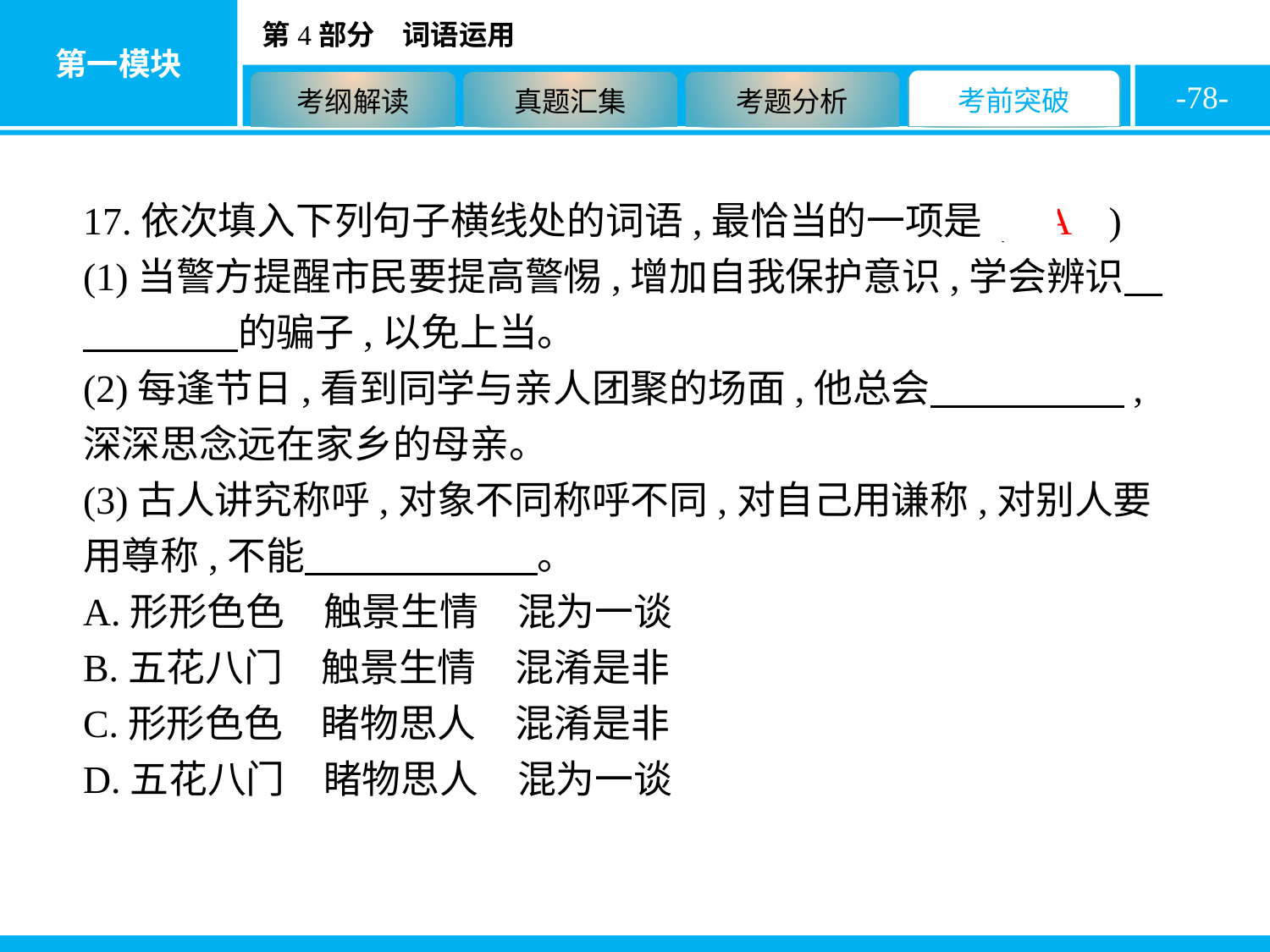

-78-
17.依次填入下列句子横线处的词语,最恰当的一项是(    A    )
(1)当警方提醒市民要提高警惕,增加自我保护意识,学会辨识　　　　　的骗子,以免上当。
(2)每逢节日,看到同学与亲人团聚的场面,他总会　　　　　,深深思念远在家乡的母亲。
(3)古人讲究称呼,对象不同称呼不同,对自己用谦称,对别人要用尊称,不能　　　　　　。
A.形形色色　触景生情　混为一谈
B.五花八门　触景生情　混淆是非
C.形形色色　睹物思人　混淆是非
D.五花八门　睹物思人　混为一谈